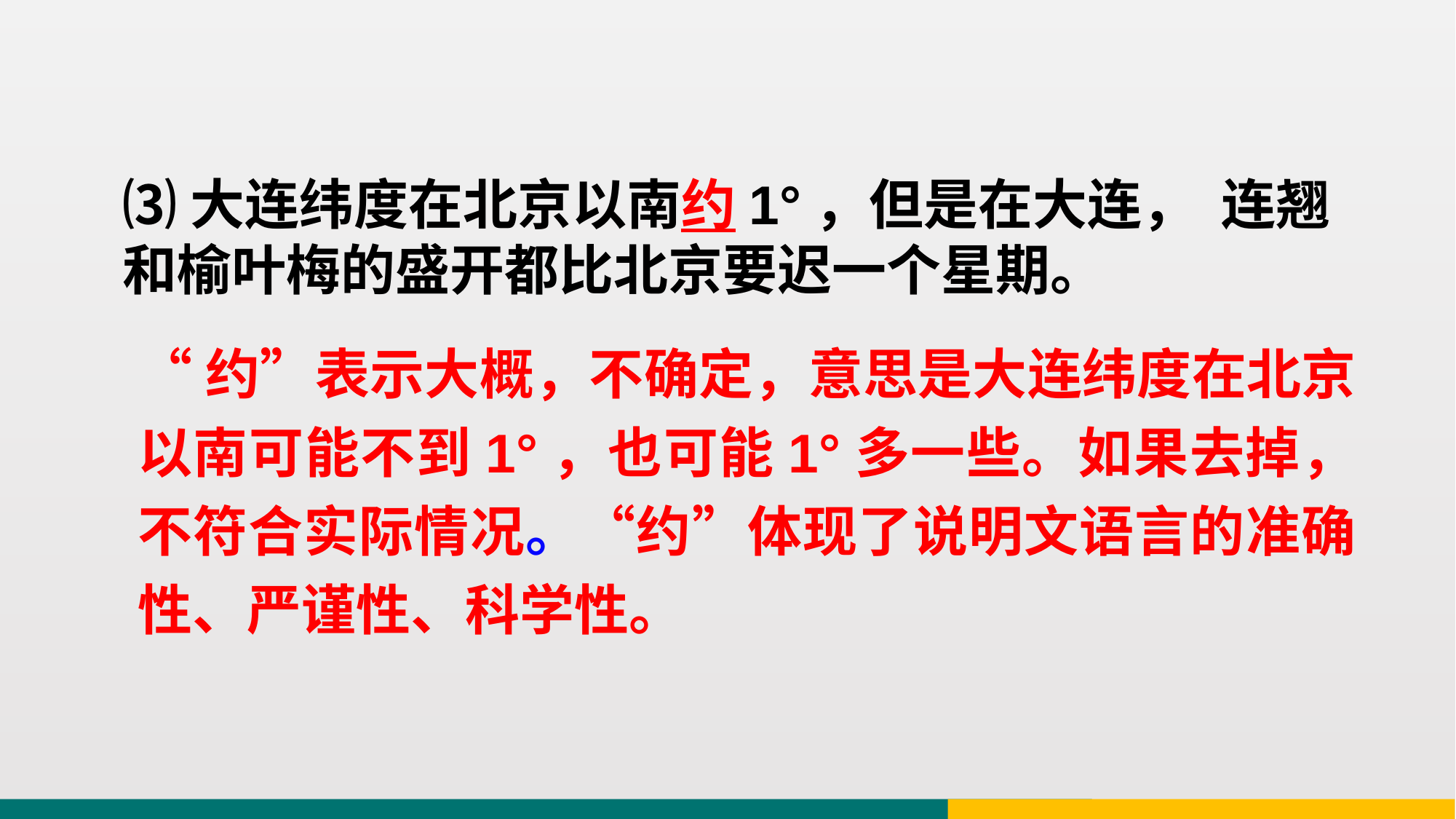

⑶大连纬度在北京以南约1°，但是在大连，  连翘和榆叶梅的盛开都比北京要迟一个星期。
“约”表示大概，不确定，意思是大连纬度在北京以南可能不到1°，也可能1°多一些。如果去掉，不符合实际情况。“约”体现了说明文语言的准确性、严谨性、科学性。